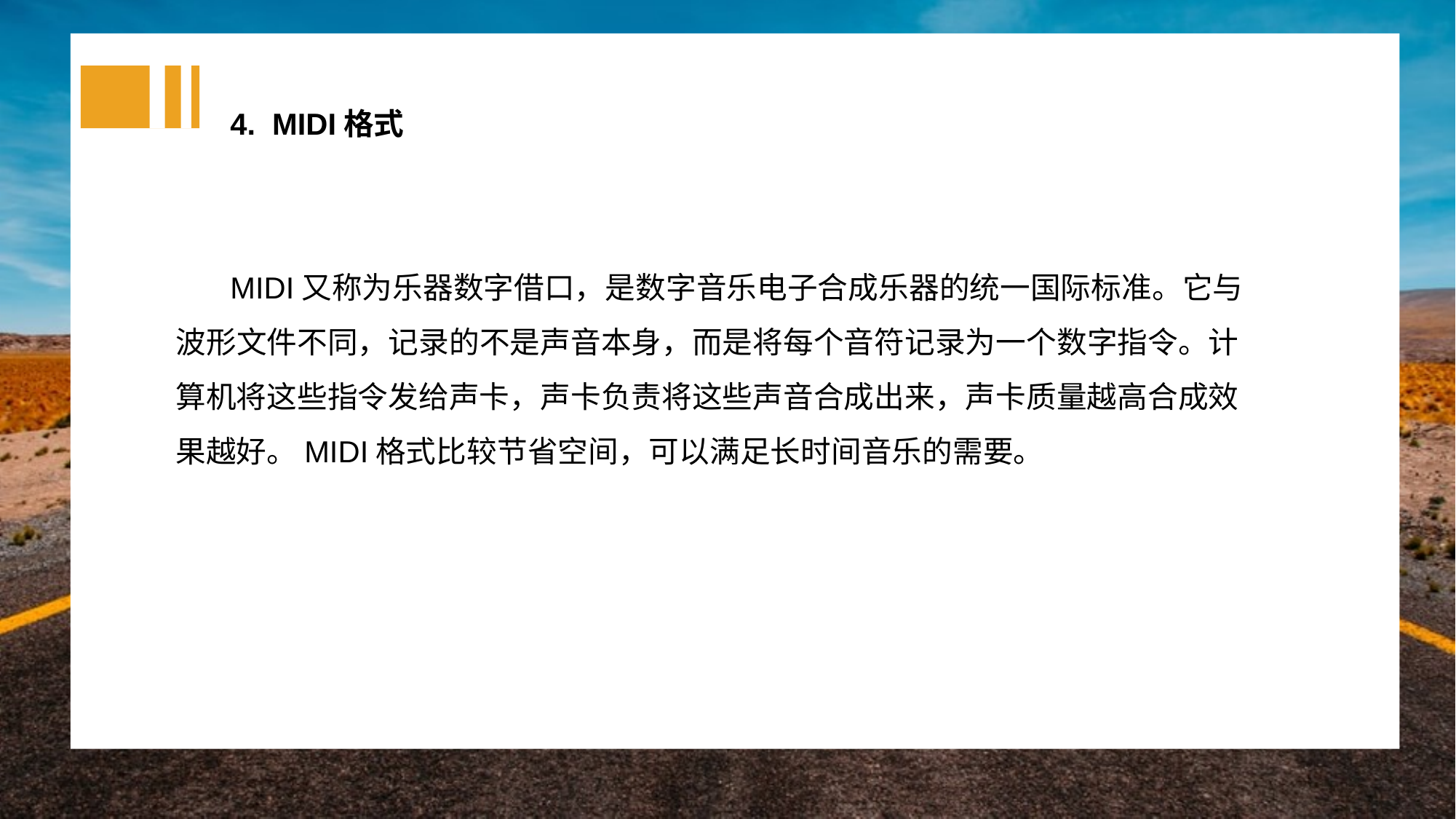

4.  MIDI格式

MIDI又称为乐器数字借口，是数字音乐电子合成乐器的统一国际标准。它与波形文件不同，记录的不是声音本身，而是将每个音符记录为一个数字指令。计算机将这些指令发给声卡，声卡负责将这些声音合成出来，声卡质量越高合成效果越好。MIDI格式比较节省空间，可以满足长时间音乐的需要。